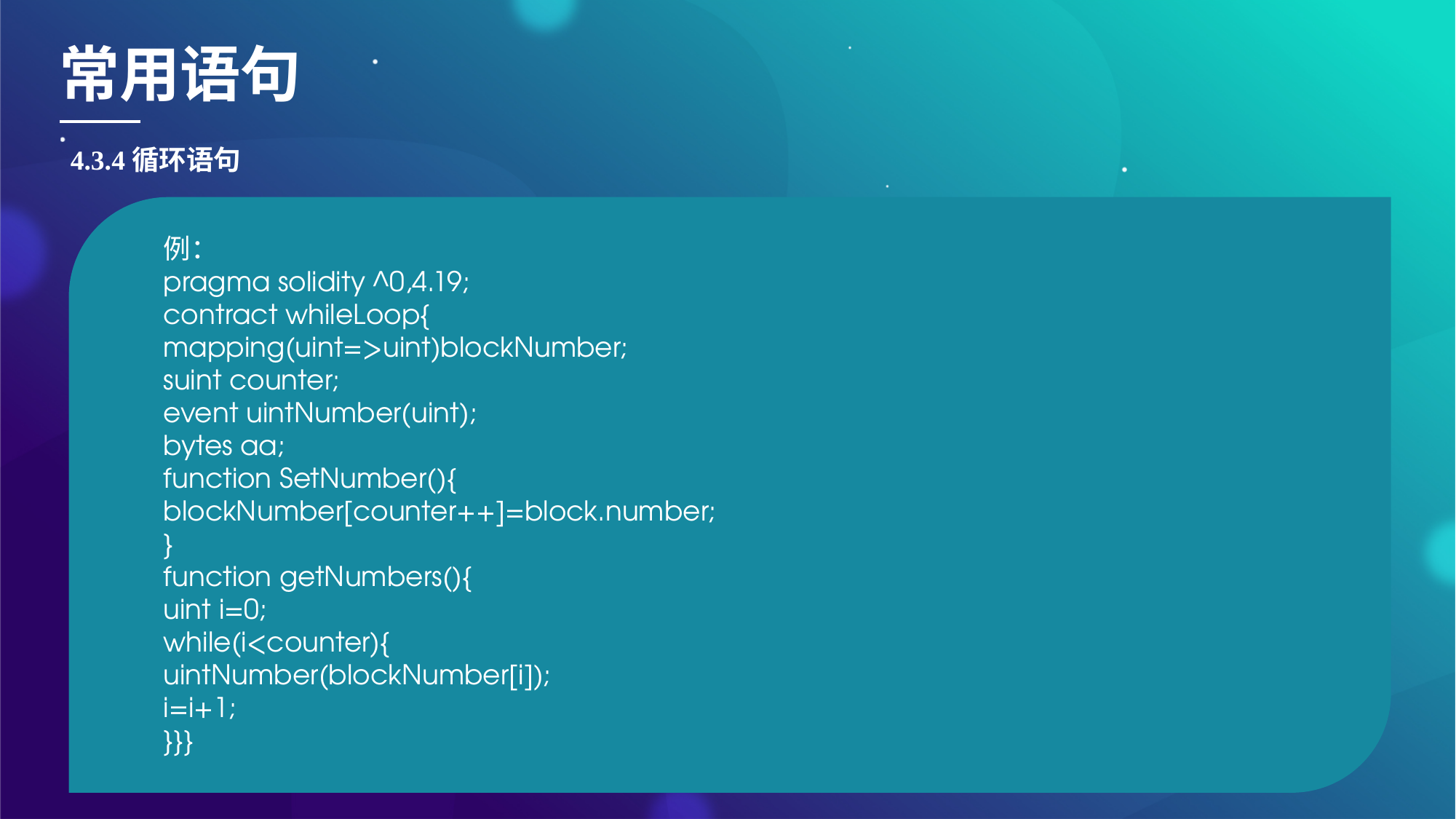

常用语句
4.3.4循环语句
例：
pragma solidity ^0,4.19;
contract whileLoop{
mapping(uint=>uint)blockNumber;
suint counter;
event uintNumber(uint);
bytes aa;
function SetNumber(){
blockNumber[counter++]=block.number;
}
function getNumbers(){
uint i=0;
while(i<counter){
uintNumber(blockNumber[i]);
i=i+1;
}}}